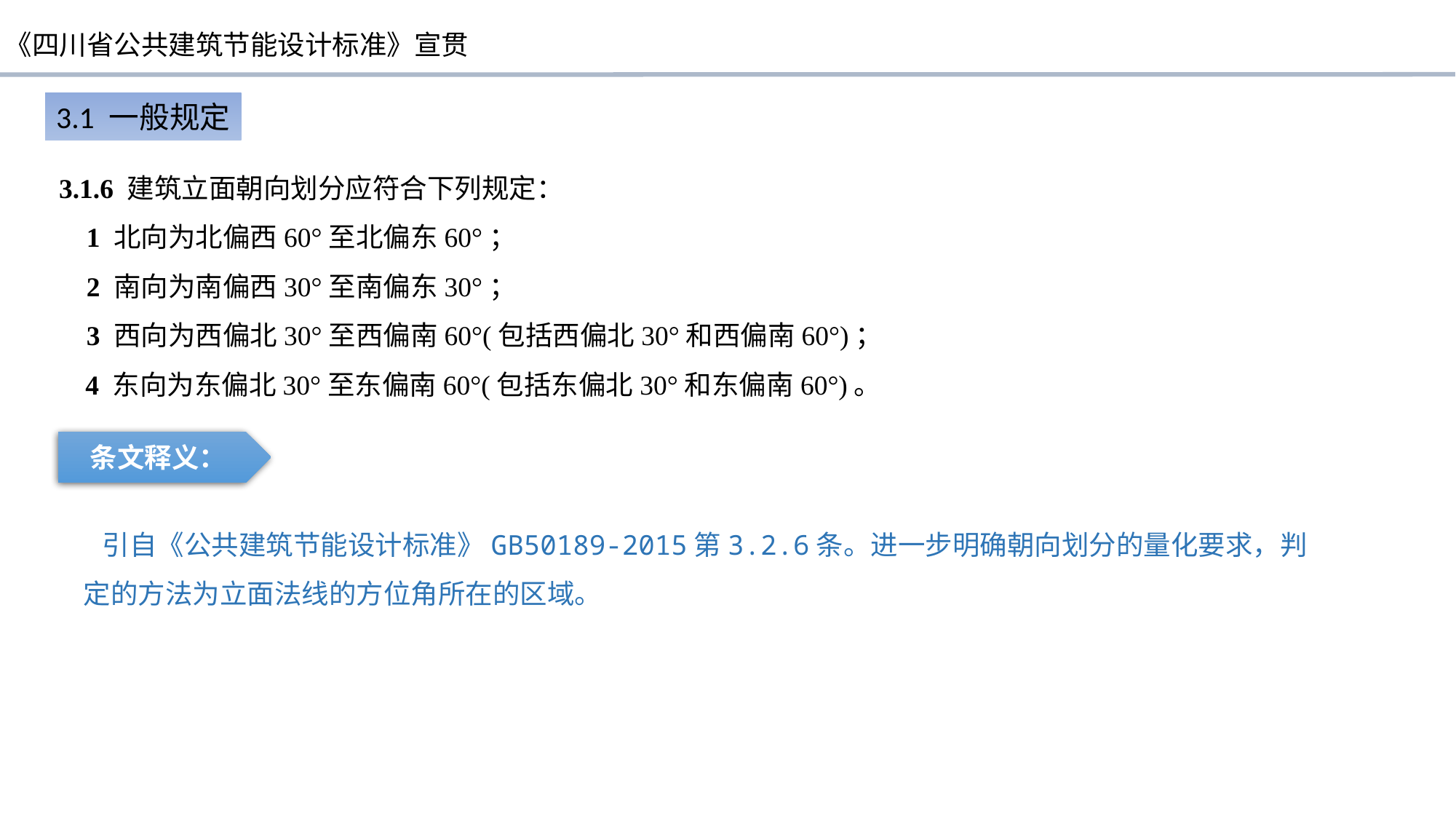

3.1 一般规定
3.1.6 建筑立面朝向划分应符合下列规定：
    1 北向为北偏西60°至北偏东60°；
    2 南向为南偏西30°至南偏东30°；
    3 西向为西偏北30°至西偏南60°(包括西偏北30°和西偏南60°)；
     4 东向为东偏北30°至东偏南60°(包括东偏北30°和东偏南60°)。
条文释义：
  引自《公共建筑节能设计标准》GB50189-2015第3.2.6条。进一步明确朝向划分的量化要求，判定的方法为立面法线的方位角所在的区域。